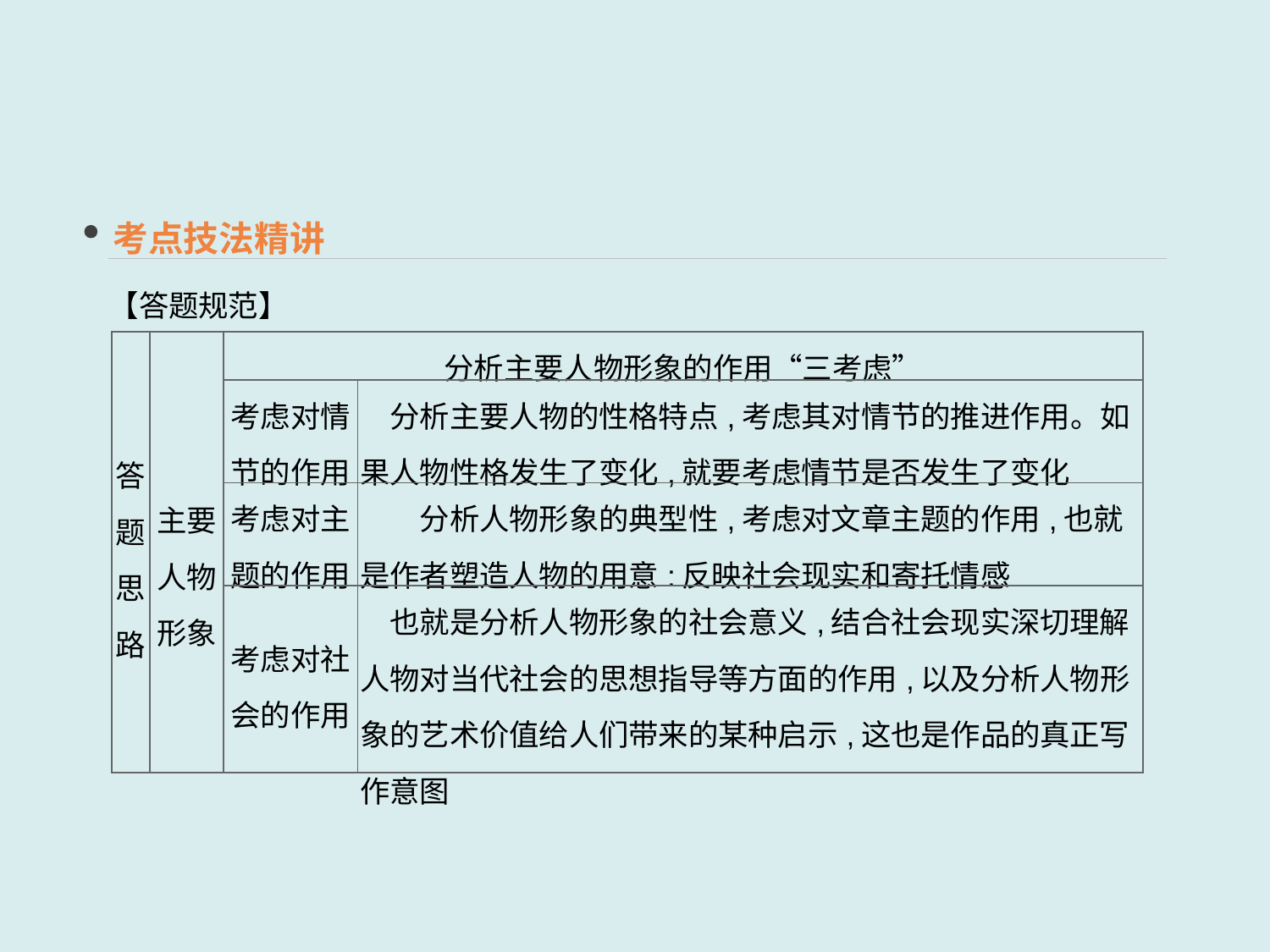

考点技法精讲

【答题规范】
| 答题 思路 | 主要 人物 形象 | 分析主要人物形象的作用“三考虑” |  |
| --- | --- | --- | --- |
|  |  | 考虑对情节的作用 | 分析主要人物的性格特点,考虑其对情节的推进作用。如果人物性格发生了变化,就要考虑情节是否发生了变化 |
|  |  | 考虑对主题的作用 | 分析人物形象的典型性,考虑对文章主题的作用,也就是作者塑造人物的用意:反映社会现实和寄托情感 |
|  |  | 考虑对社会的作用 | 也就是分析人物形象的社会意义,结合社会现实深切理解人物对当代社会的思想指导等方面的作用,以及分析人物形象的艺术价值给人们带来的某种启示,这也是作品的真正写作意图 |